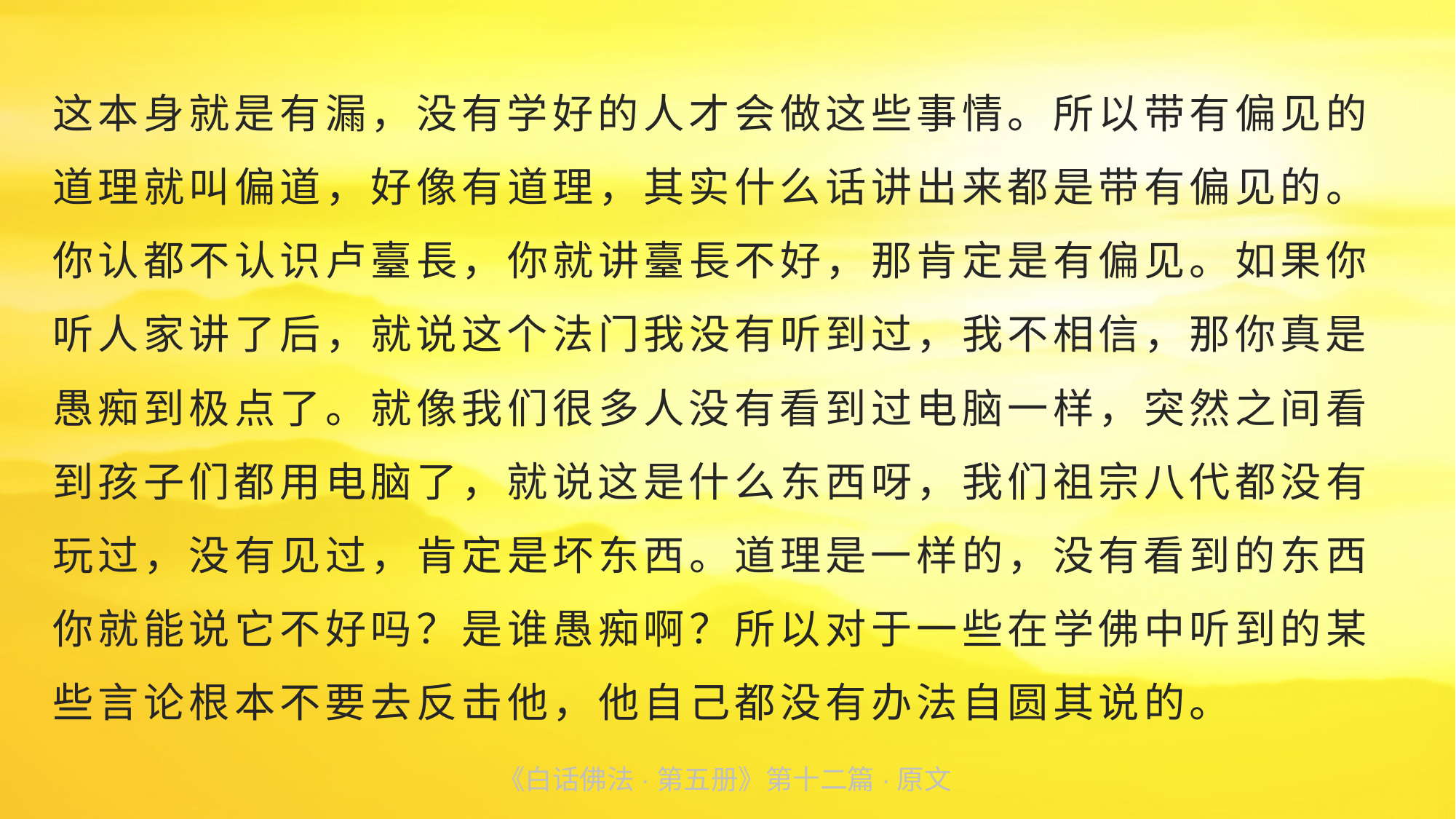

这本身就是有漏，没有学好的人才会做这些事情。所以带有偏见的道理就叫偏道，好像有道理，其实什么话讲出来都是带有偏见的。你认都不认识卢臺長，你就讲臺長不好，那肯定是有偏见。如果你听人家讲了后，就说这个法门我没有听到过，我不相信，那你真是愚痴到极点了。就像我们很多人没有看到过电脑一样，突然之间看到孩子们都用电脑了，就说这是什么东西呀，我们祖宗八代都没有玩过，没有见过，肯定是坏东西。道理是一样的，没有看到的东西你就能说它不好吗？是谁愚痴啊？所以对于一些在学佛中听到的某些言论根本不要去反击他，他自己都没有办法自圆其说的。
《白话佛法·第五册》第十二篇·原文